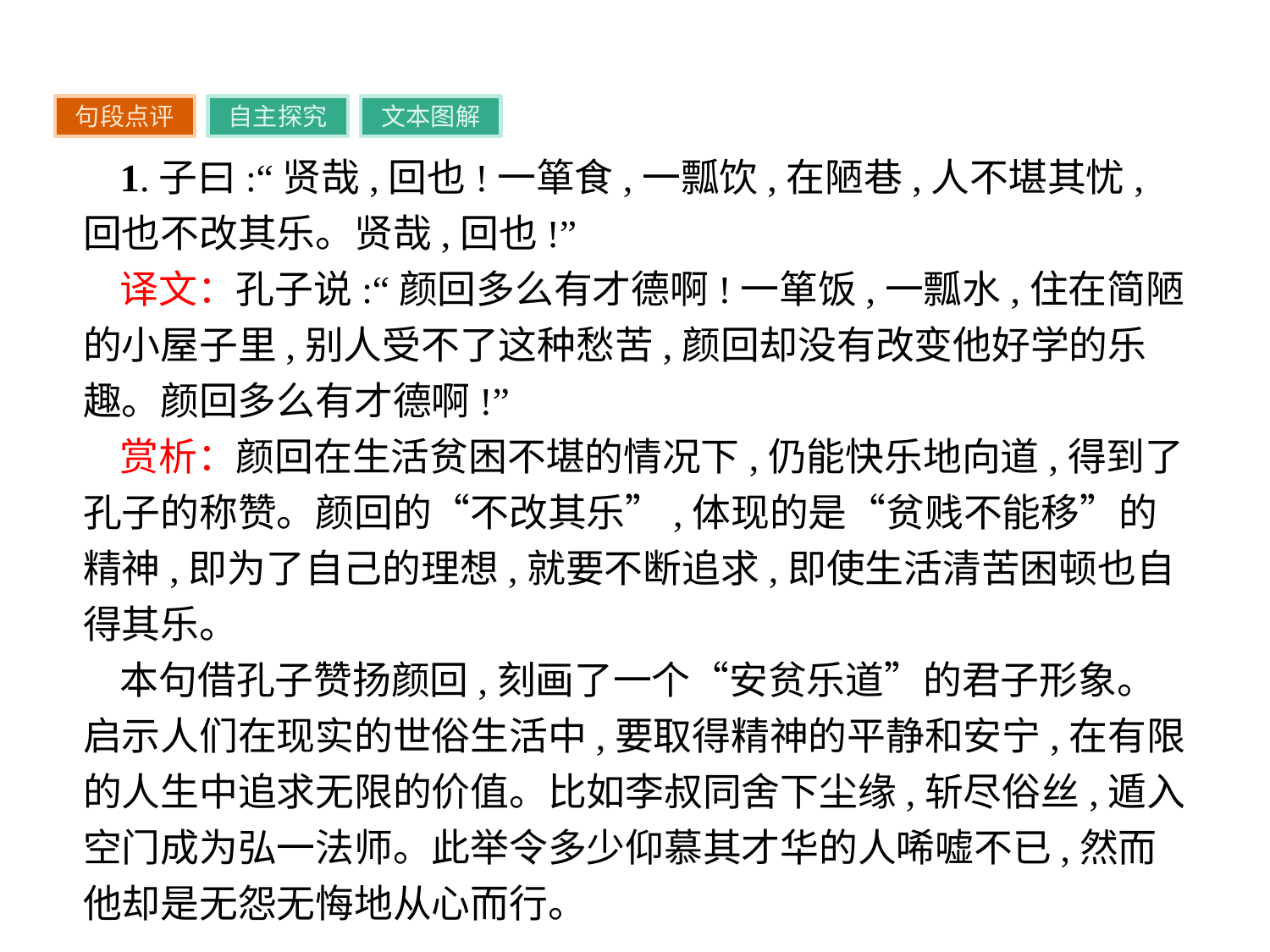

句段点评
自主探究
文本图解
1.子曰:“贤哉,回也!一箪食,一瓢饮,在陋巷,人不堪其忧,回也不改其乐。贤哉,回也!”
译文：孔子说:“颜回多么有才德啊!一箪饭,一瓢水,住在简陋的小屋子里,别人受不了这种愁苦,颜回却没有改变他好学的乐趣。颜回多么有才德啊!”
赏析：颜回在生活贫困不堪的情况下,仍能快乐地向道,得到了孔子的称赞。颜回的“不改其乐”,体现的是“贫贱不能移”的精神,即为了自己的理想,就要不断追求,即使生活清苦困顿也自得其乐。
本句借孔子赞扬颜回,刻画了一个“安贫乐道”的君子形象。启示人们在现实的世俗生活中,要取得精神的平静和安宁,在有限的人生中追求无限的价值。比如李叔同舍下尘缘,斩尽俗丝,遁入空门成为弘一法师。此举令多少仰慕其才华的人唏嘘不已,然而他却是无怨无悔地从心而行。